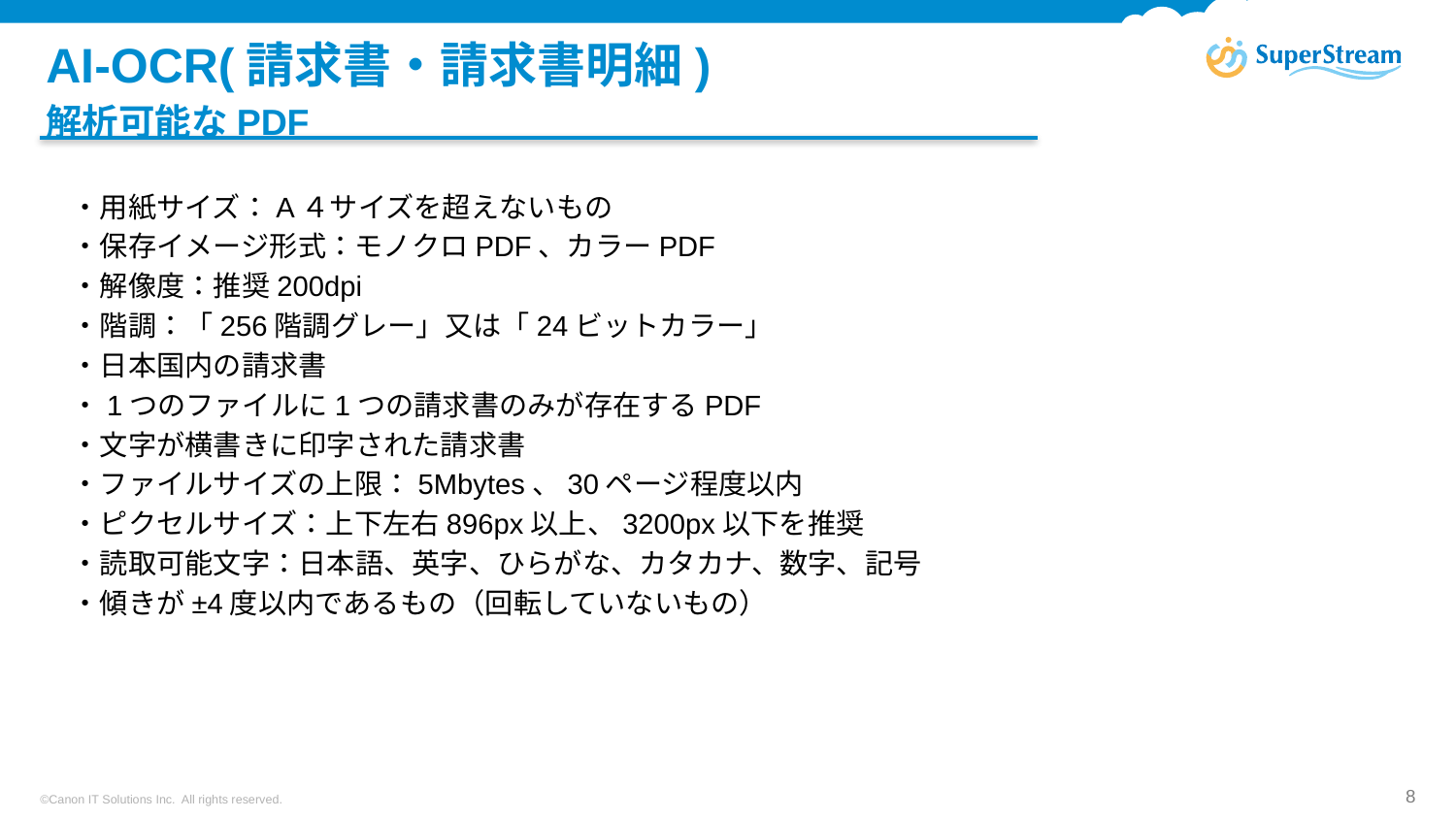

# AI-OCR(請求書・請求書明細)
解析可能なPDF

・用紙サイズ：A４サイズを超えないもの
・保存イメージ形式：モノクロPDF、カラーPDF
・解像度：推奨200dpi
・階調：「256階調グレー」又は「24ビットカラー」
・日本国内の請求書
・1つのファイルに1つの請求書のみが存在するPDF
・文字が横書きに印字された請求書
・ファイルサイズの上限：5Mbytes、30ページ程度以内
・ピクセルサイズ：上下左右896px以上、3200px以下を推奨
・読取可能文字：日本語、英字、ひらがな、カタカナ、数字、記号
・傾きが±4度以内であるもの（回転していないもの）
©Canon IT Solutions Inc.  All rights reserved.
8